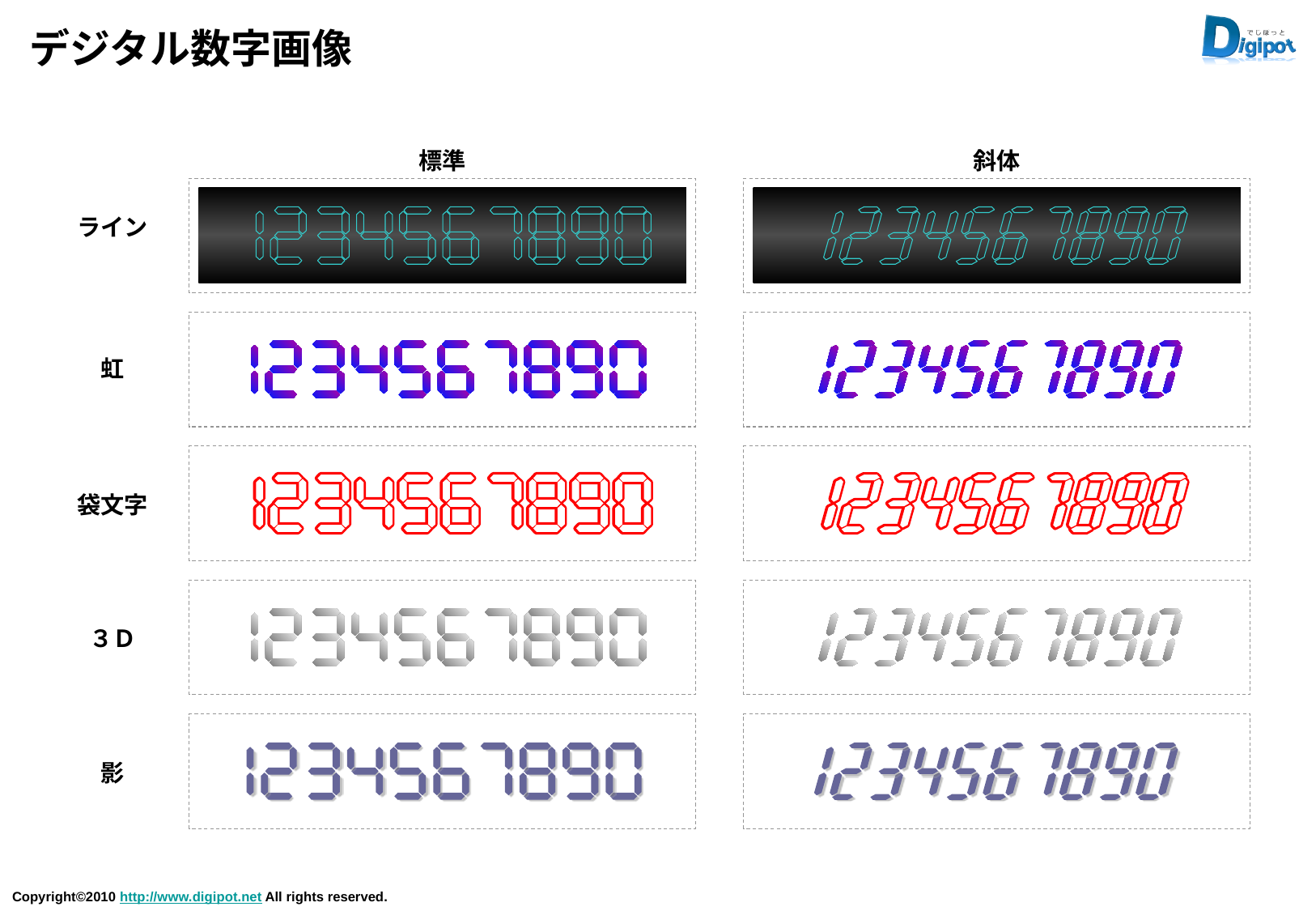

# デジタル数字画像
標準
斜体

ライン

虹

袋文字

３Ｄ

影